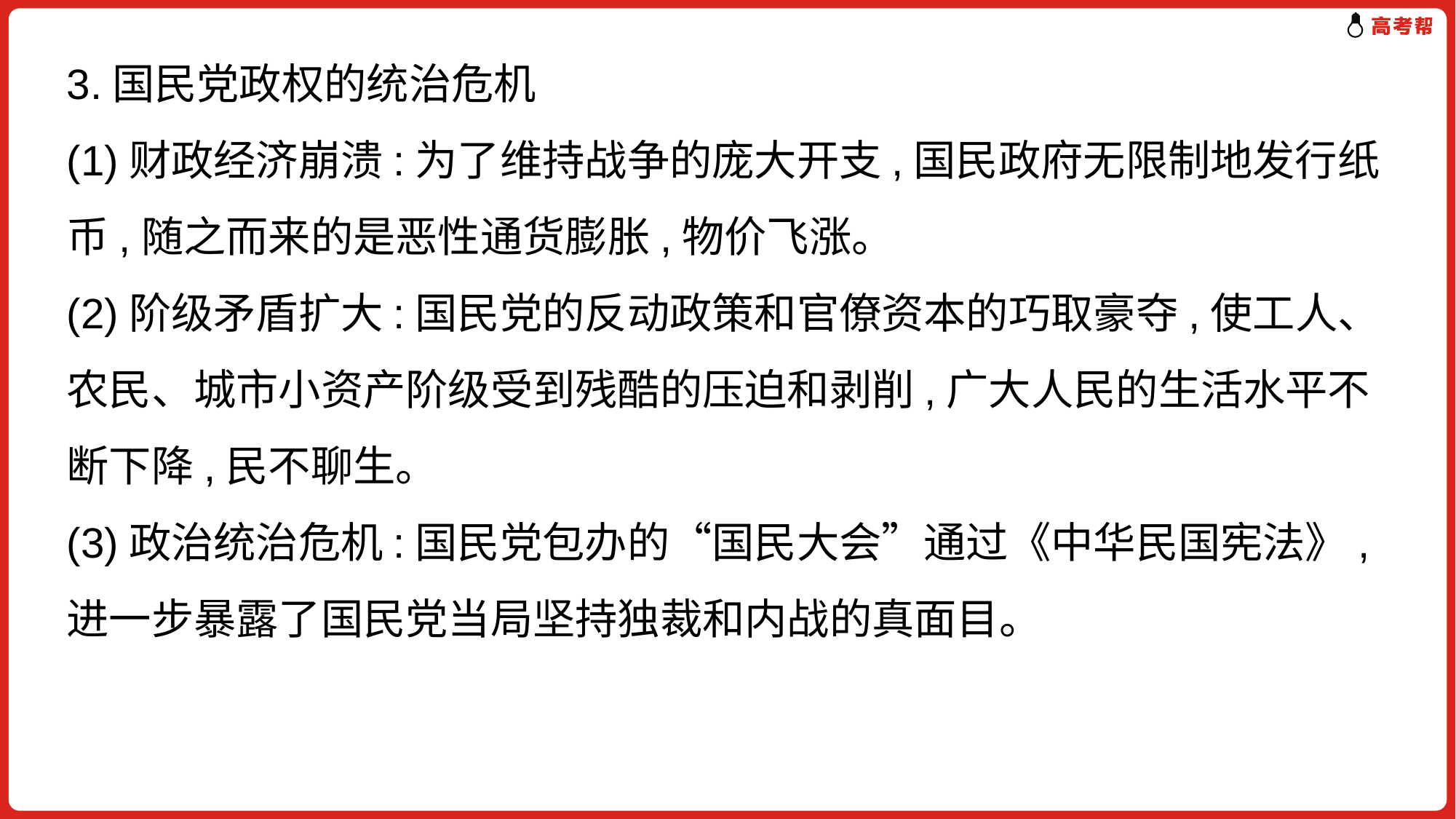

3.国民党政权的统治危机
(1)财政经济崩溃:为了维持战争的庞大开支,国民政府无限制地发行纸币,随之而来的是恶性通货膨胀,物价飞涨。
(2)阶级矛盾扩大:国民党的反动政策和官僚资本的巧取豪夺,使工人、农民、城市小资产阶级受到残酷的压迫和剥削,广大人民的生活水平不断下降,民不聊生。
(3)政治统治危机:国民党包办的“国民大会”通过《中华民国宪法》,进一步暴露了国民党当局坚持独裁和内战的真面目。